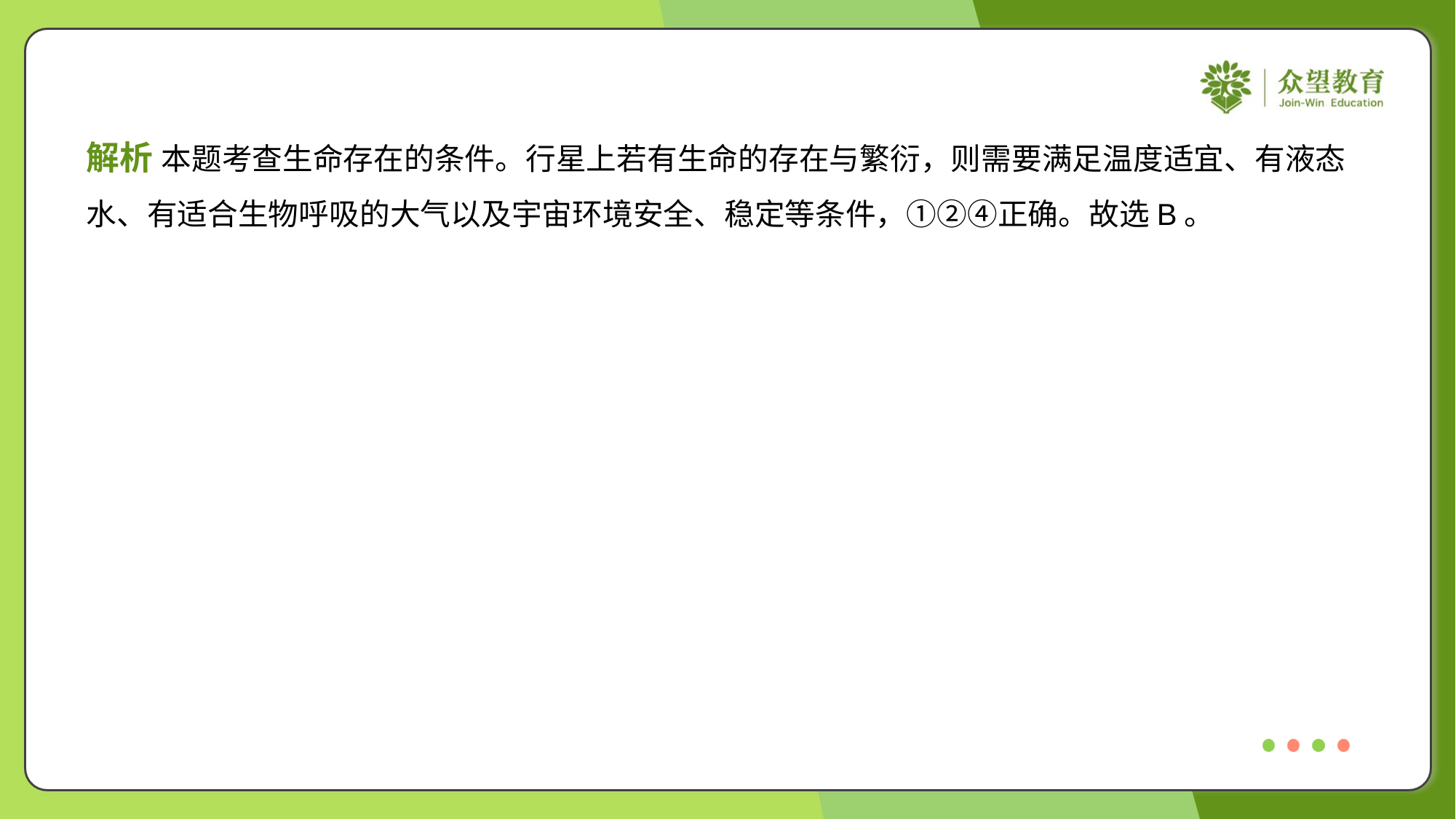

解析 本题考查生命存在的条件。行星上若有生命的存在与繁衍，则需要满足温度适宜、有液态
水、有适合生物呼吸的大气以及宇宙环境安全、稳定等条件，①②④正确。故选B。